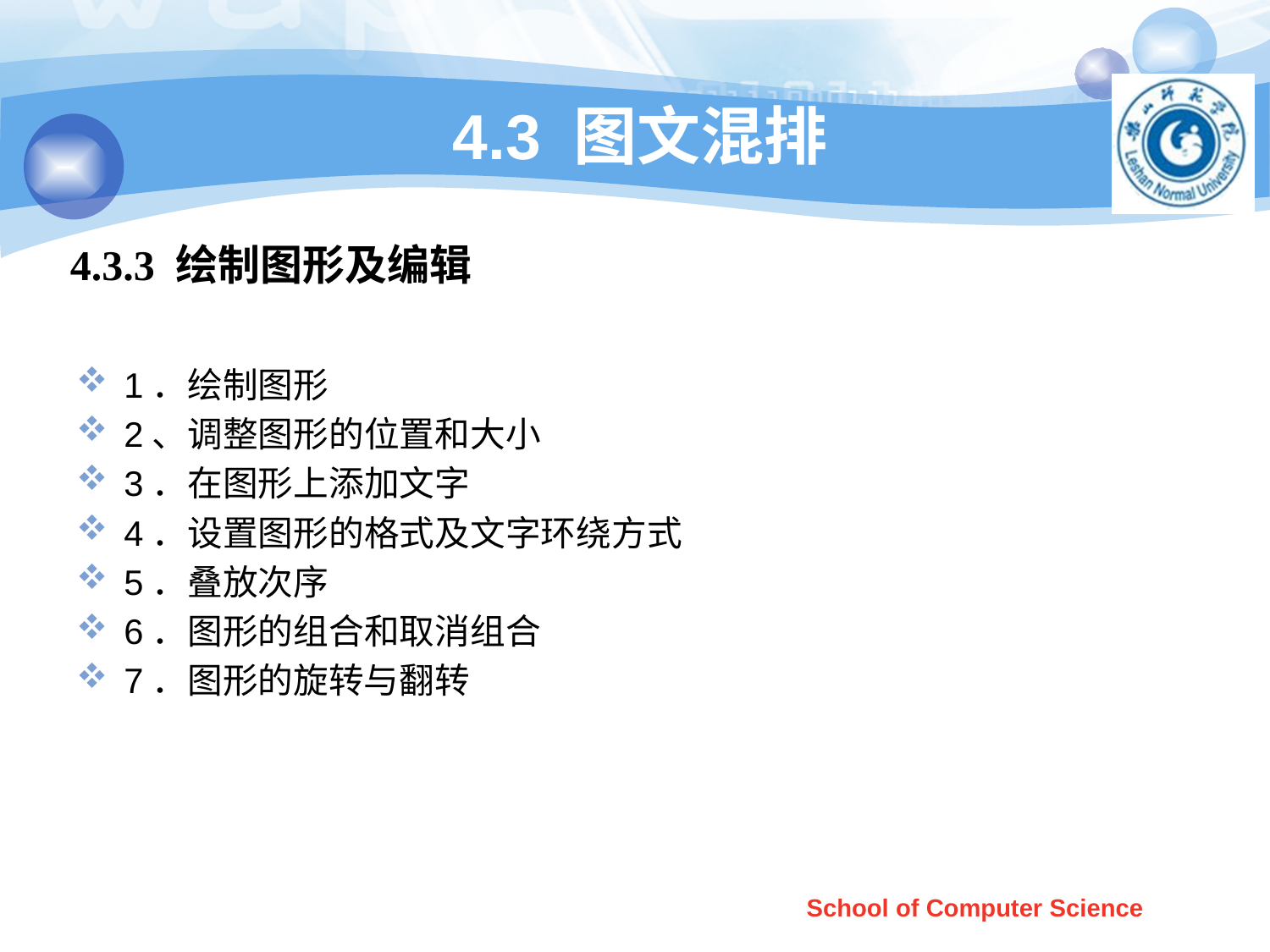

# 4.3 图文混排
4.3.3 绘制图形及编辑
1．绘制图形
2、调整图形的位置和大小
3．在图形上添加文字
4．设置图形的格式及文字环绕方式
5．叠放次序
6．图形的组合和取消组合
7．图形的旋转与翻转

School of Computer Science